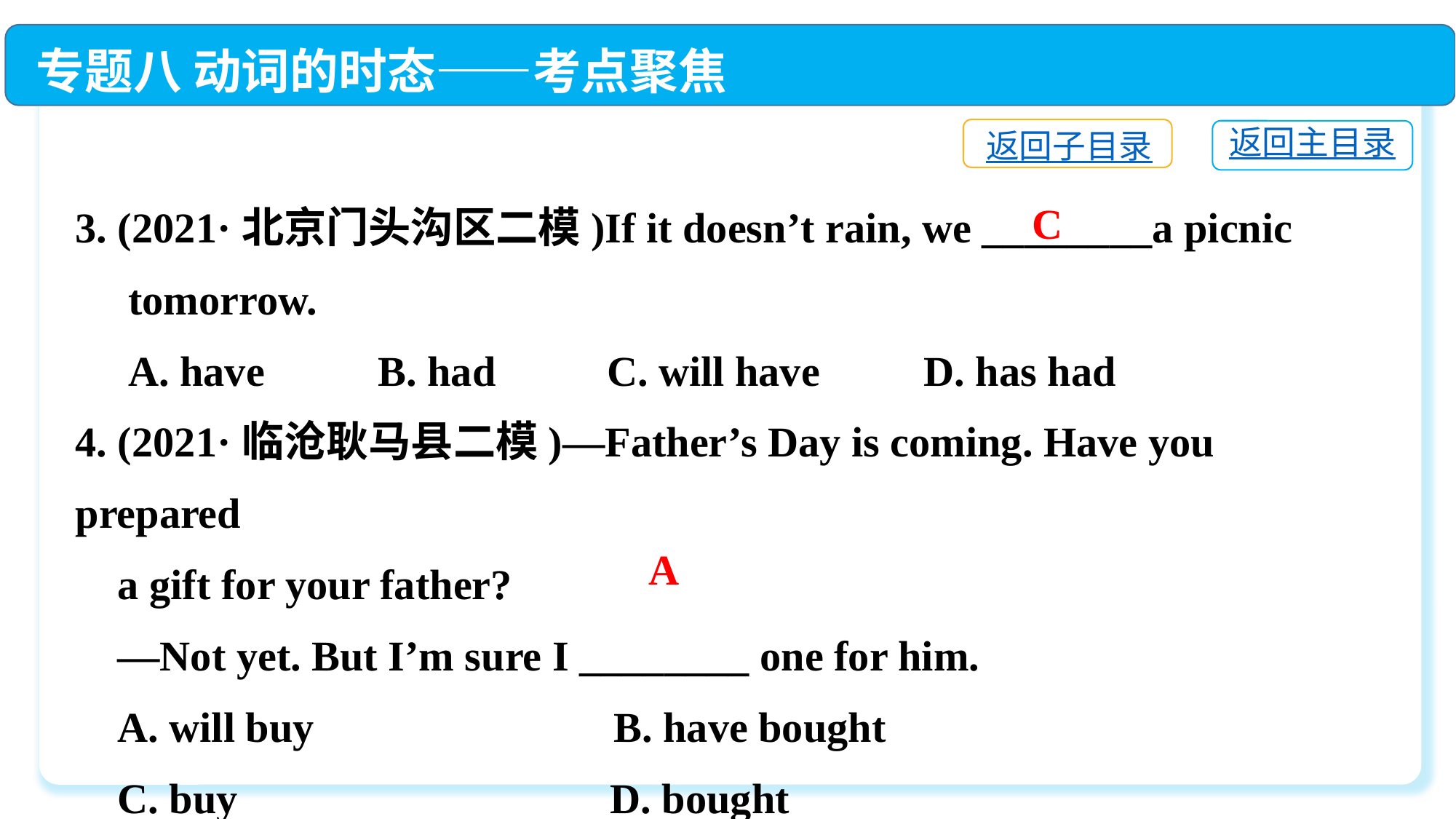

专题八 动词的时态——考点聚焦

返回子目录
返回主目录
3. (2021·北京门头沟区二模)If it doesn’t rain, we ________a picnic
     tomorrow.
     A. have	        B. had	         C. will have	        D. has had
4. (2021·临沧耿马县二模)—Father’s Day is coming. Have you prepared
    a gift for your father?
    —Not yet. But I’m sure I ________ one for him.
    A. will buy	                    B. have bought
    C. buy	                              D. bought
C

A